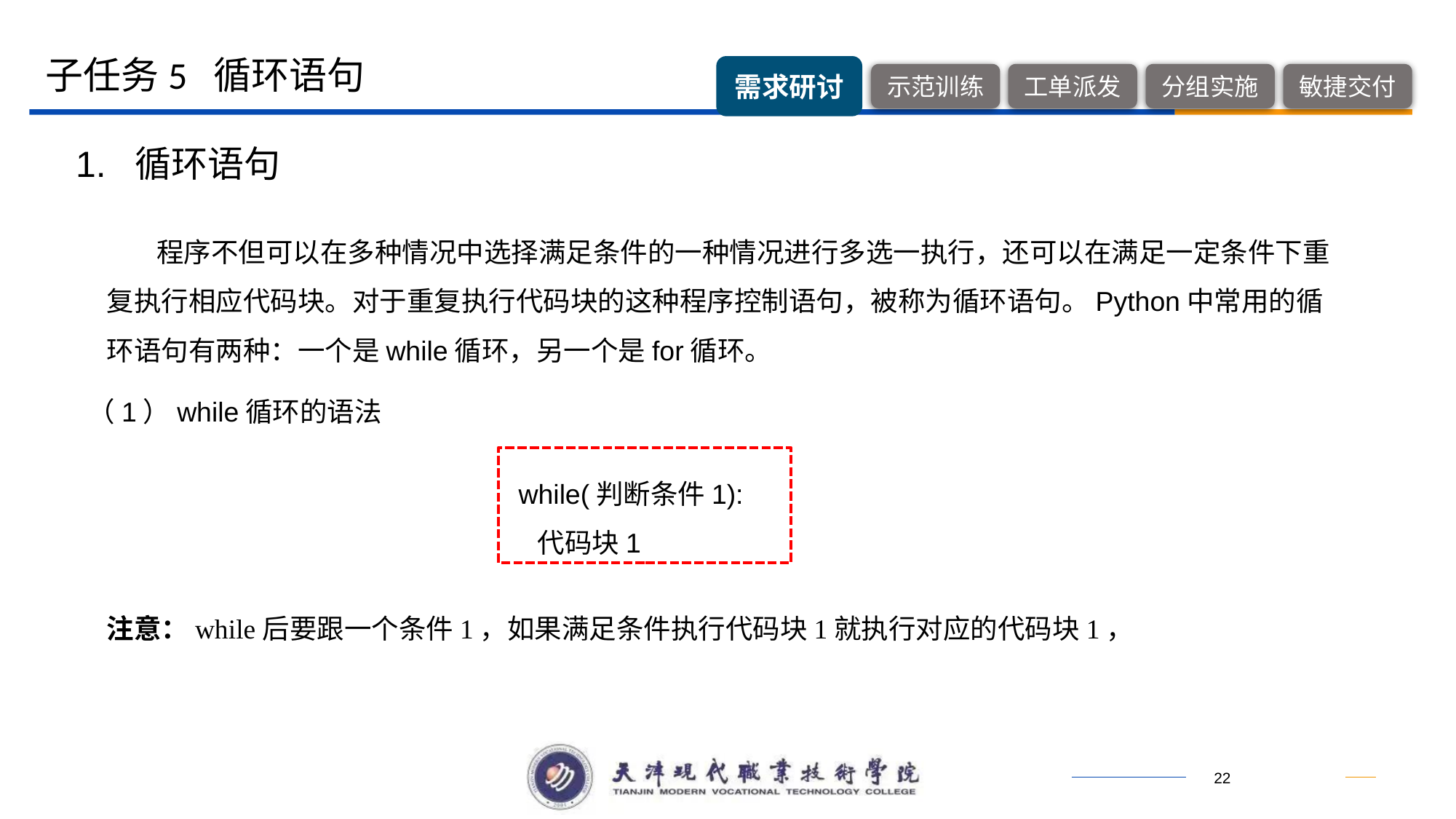

子任务5  循环语句

1.  循环语句
       程序不但可以在多种情况中选择满足条件的一种情况进行多选一执行，还可以在满足一定条件下重复执行相应代码块。对于重复执行代码块的这种程序控制语句，被称为循环语句。Python中常用的循环语句有两种：一个是while循环，另一个是for循环。
（1）while循环的语法

while(判断条件1):
  代码块1
注意：while后要跟一个条件1，如果满足条件执行代码块1就执行对应的代码块1，